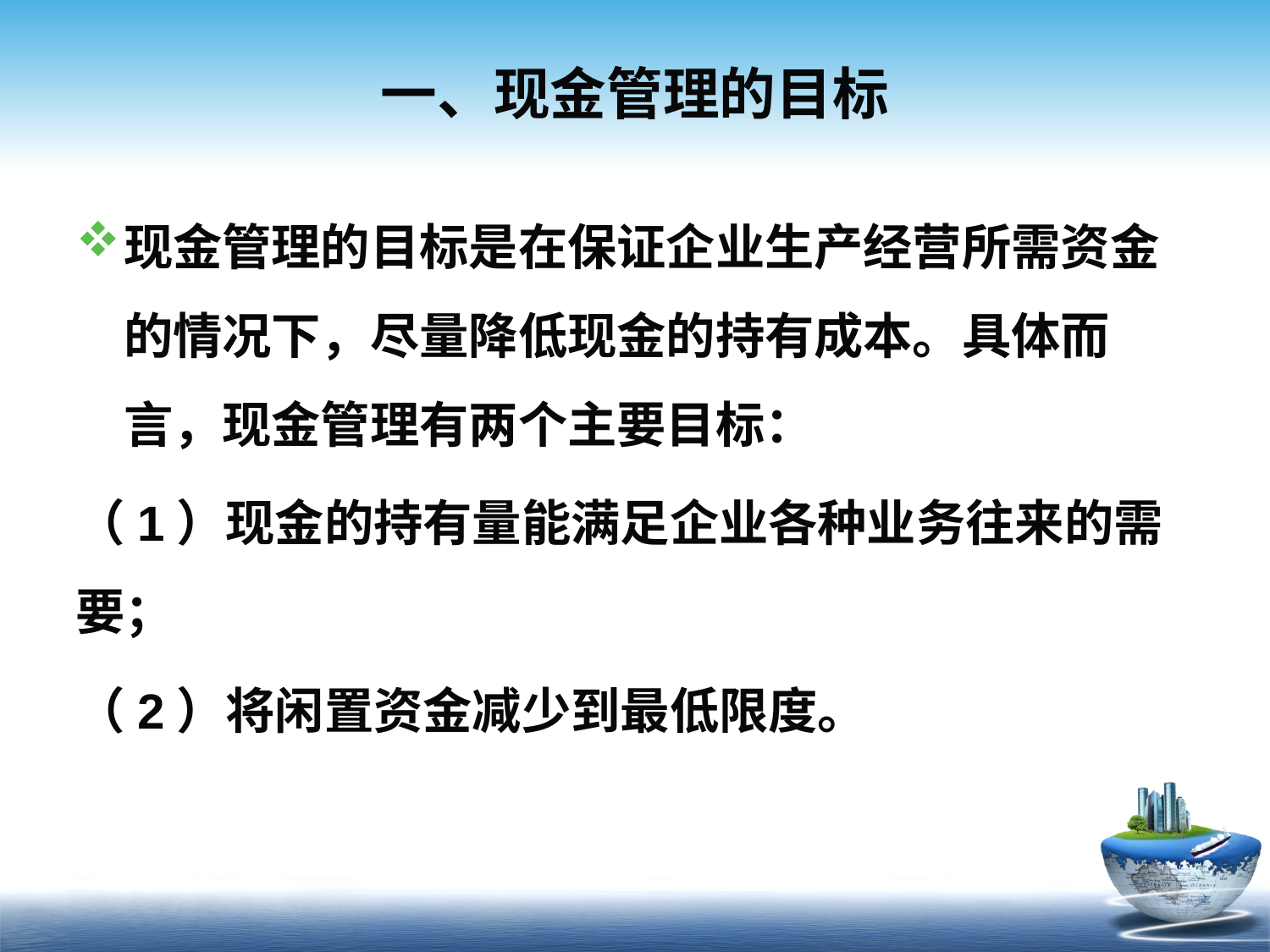

# 一、现金管理的目标
现金管理的目标是在保证企业生产经营所需资金的情况下，尽量降低现金的持有成本。具体而言，现金管理有两个主要目标：
（1）现金的持有量能满足企业各种业务往来的需要；
（2）将闲置资金减少到最低限度。